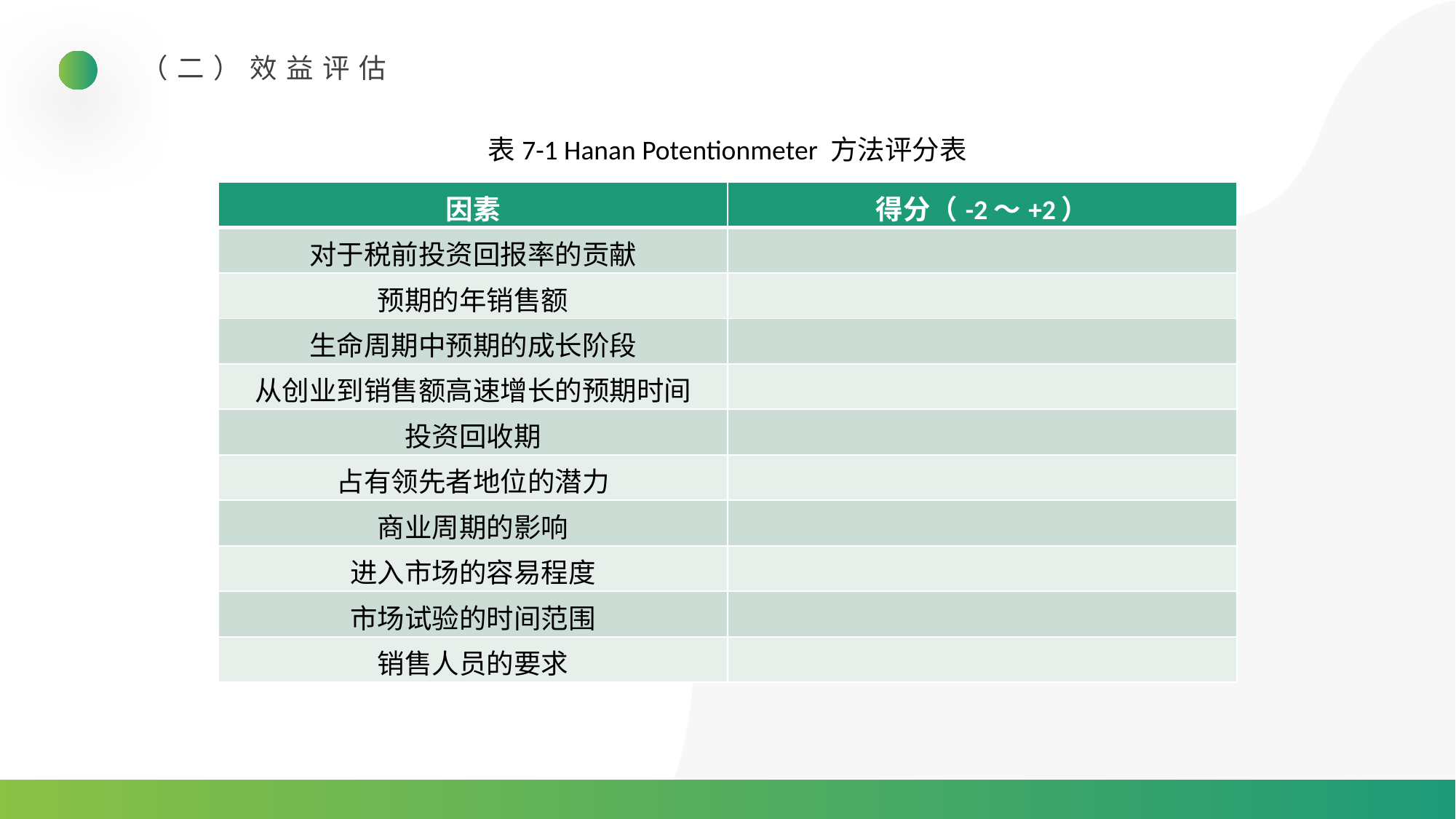

（二）效益评估
表7-1 Hanan Potentionmeter 方法评分表
| 因素 | 得分（-2～+2） |
| --- | --- |
| 对于税前投资回报率的贡献 |  |
| 预期的年销售额 |  |
| 生命周期中预期的成长阶段 |  |
| 从创业到销售额高速增长的预期时间 |  |
| 投资回收期 |  |
| 占有领先者地位的潜力 |  |
| 商业周期的影响 |  |
| 进入市场的容易程度 |  |
| 市场试验的时间范围 |  |
| 销售人员的要求 |  |